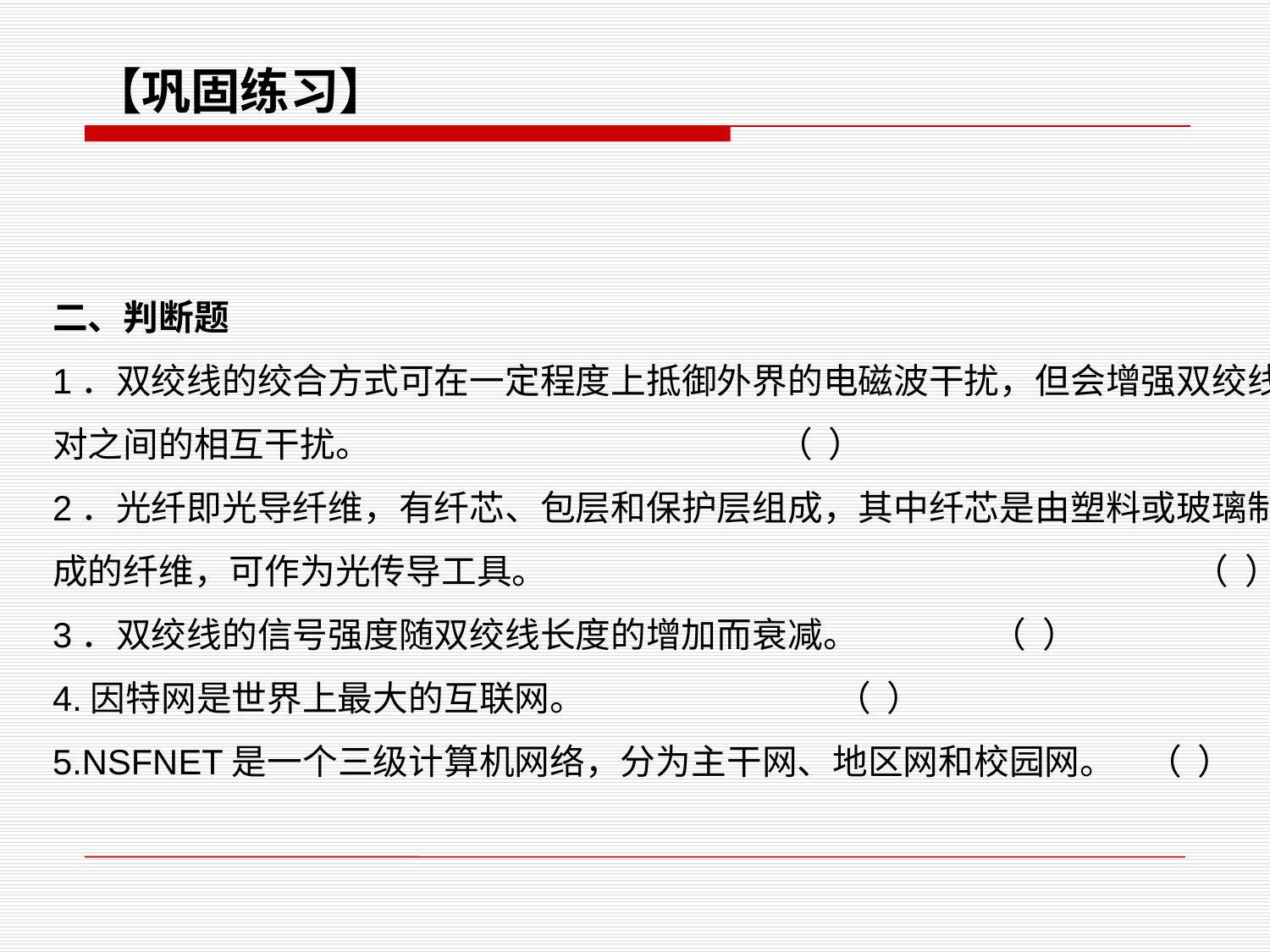

【巩固练习】
二、判断题
1．双绞线的绞合方式可在一定程度上抵御外界的电磁波干扰，但会增强双绞线对之间的相互干扰。                                                    （  ）
2．光纤即光导纤维，有纤芯、包层和保护层组成，其中纤芯是由塑料或玻璃制成的纤维，可作为光传导工具。   		                   	                （  ）
3．双绞线的信号强度随双绞线长度的增加而衰减。                 （  ）
4.因特网是世界上最大的互联网。                                （  ）
5.NSFNET是一个三级计算机网络，分为主干网、地区网和校园网。    （  ）
91